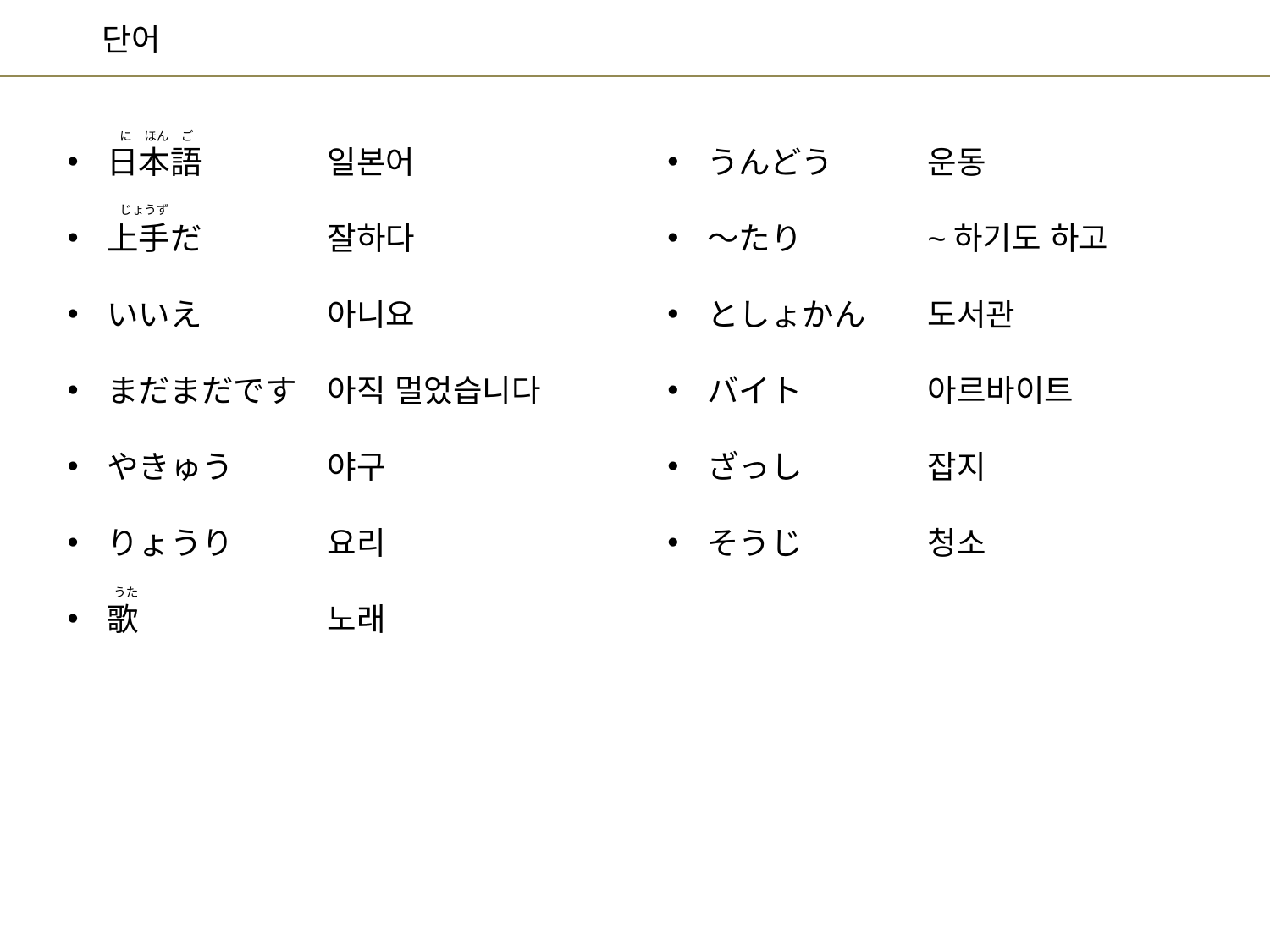

に　ほん　ご
일본어

잘하다

아니요

아직 멀었습니다

야구

요리

노래
운동

~하기도 하고

도서관

아르바이트

잡지

청소
日本語

上手だ

いいえ

まだまだです

やきゅう

りょうり

歌
うんどう

～たり

としょかん

バイト

ざっし

そうじ
じょうず
うた